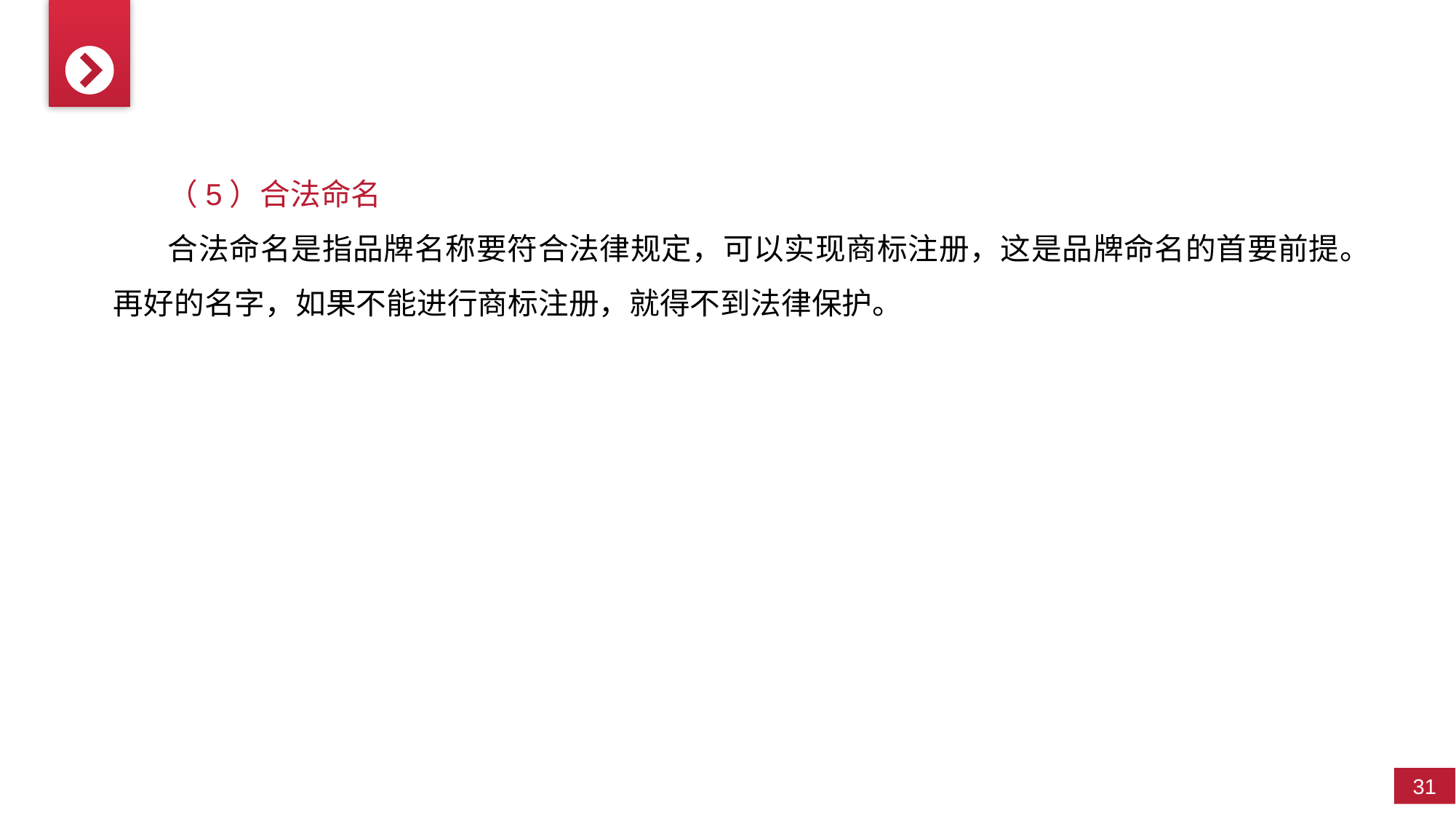

（5）合法命名
合法命名是指品牌名称要符合法律规定，可以实现商标注册，这是品牌命名的首要前提。再好的名字，如果不能进行商标注册，就得不到法律保护。